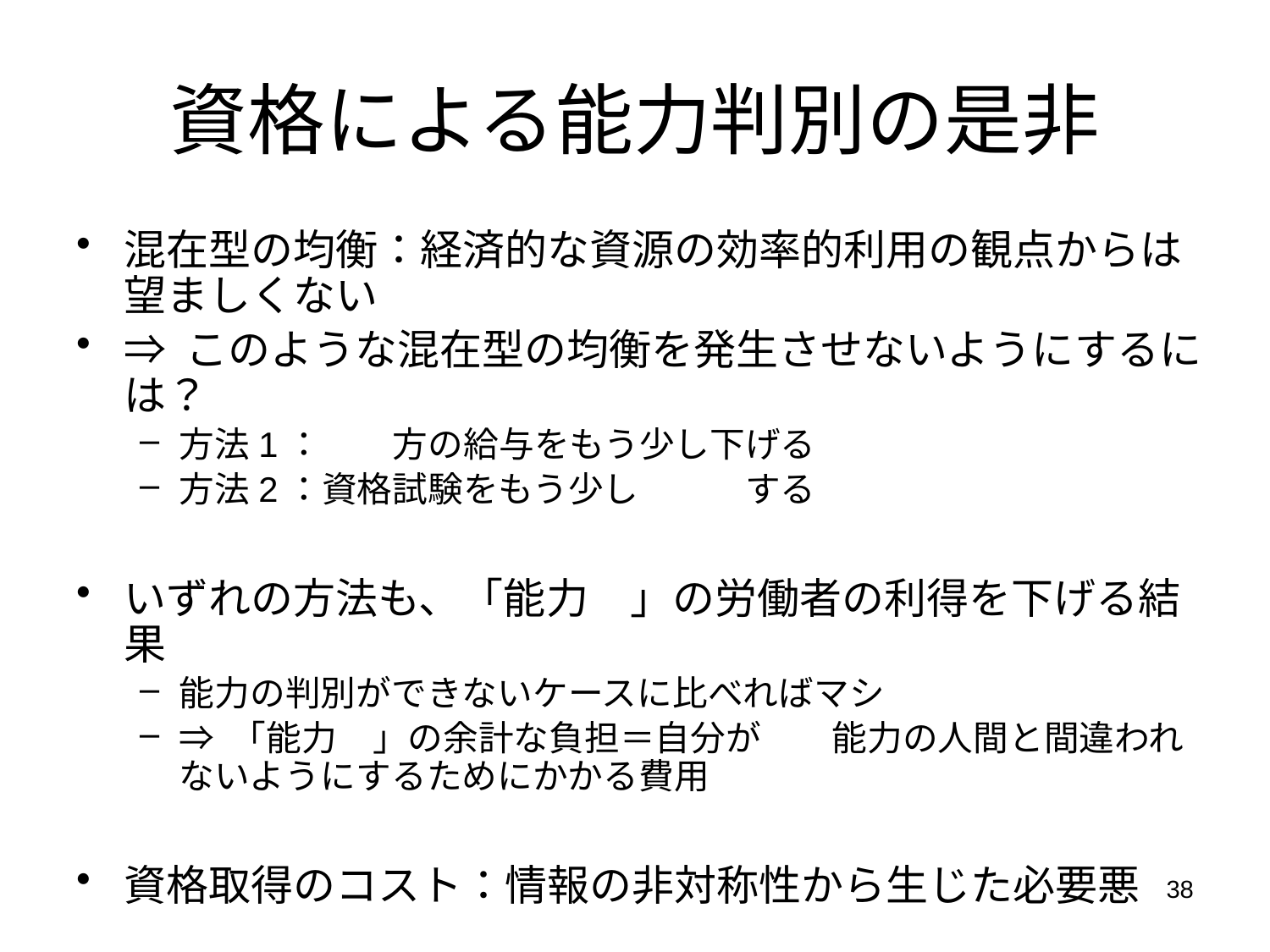

# 資格による能力判別の是非
混在型の均衡：経済的な資源の効率的利用の観点からは望ましくない
⇒ このような混在型の均衡を発生させないようにするには？
方法1：高い方の給与をもう少し下げる
方法2：資格試験をもう少し難しくする

いずれの方法も、「能力高」の労働者の利得を下げる結果
能力の判別ができないケースに比べればマシ
⇒ 「能力高」の余計な負担＝自分が低い能力の人間と間違われないようにするためにかかる費用

資格取得のコスト：情報の非対称性から生じた必要悪
38